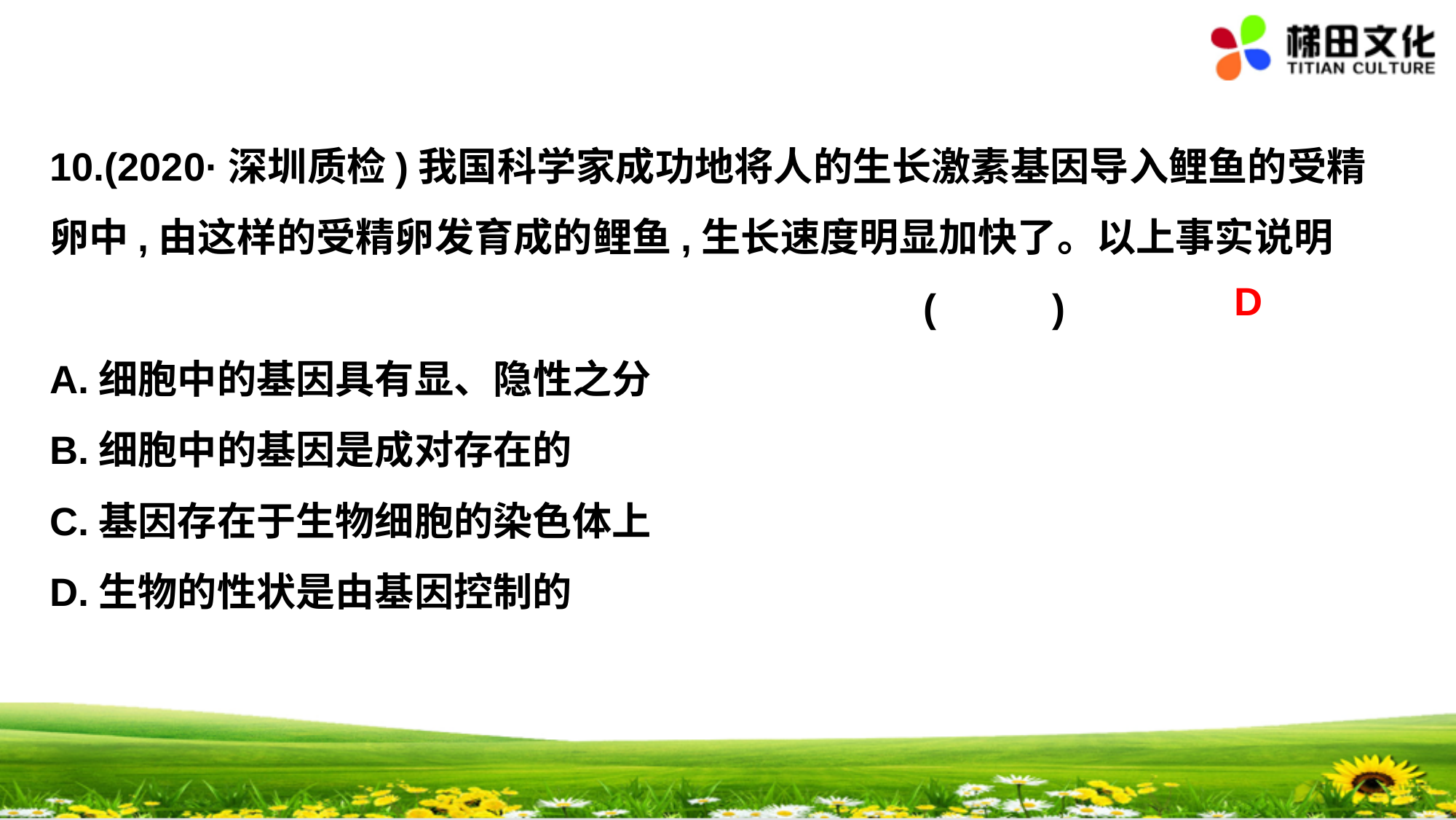

10.(2020·深圳质检)我国科学家成功地将人的生长激素基因导入鲤鱼的受精
卵中,由这样的受精卵发育成的鲤鱼,生长速度明显加快了。以上事实说明
								(　  　)
A.细胞中的基因具有显、隐性之分
B.细胞中的基因是成对存在的
C.基因存在于生物细胞的染色体上
D.生物的性状是由基因控制的
D